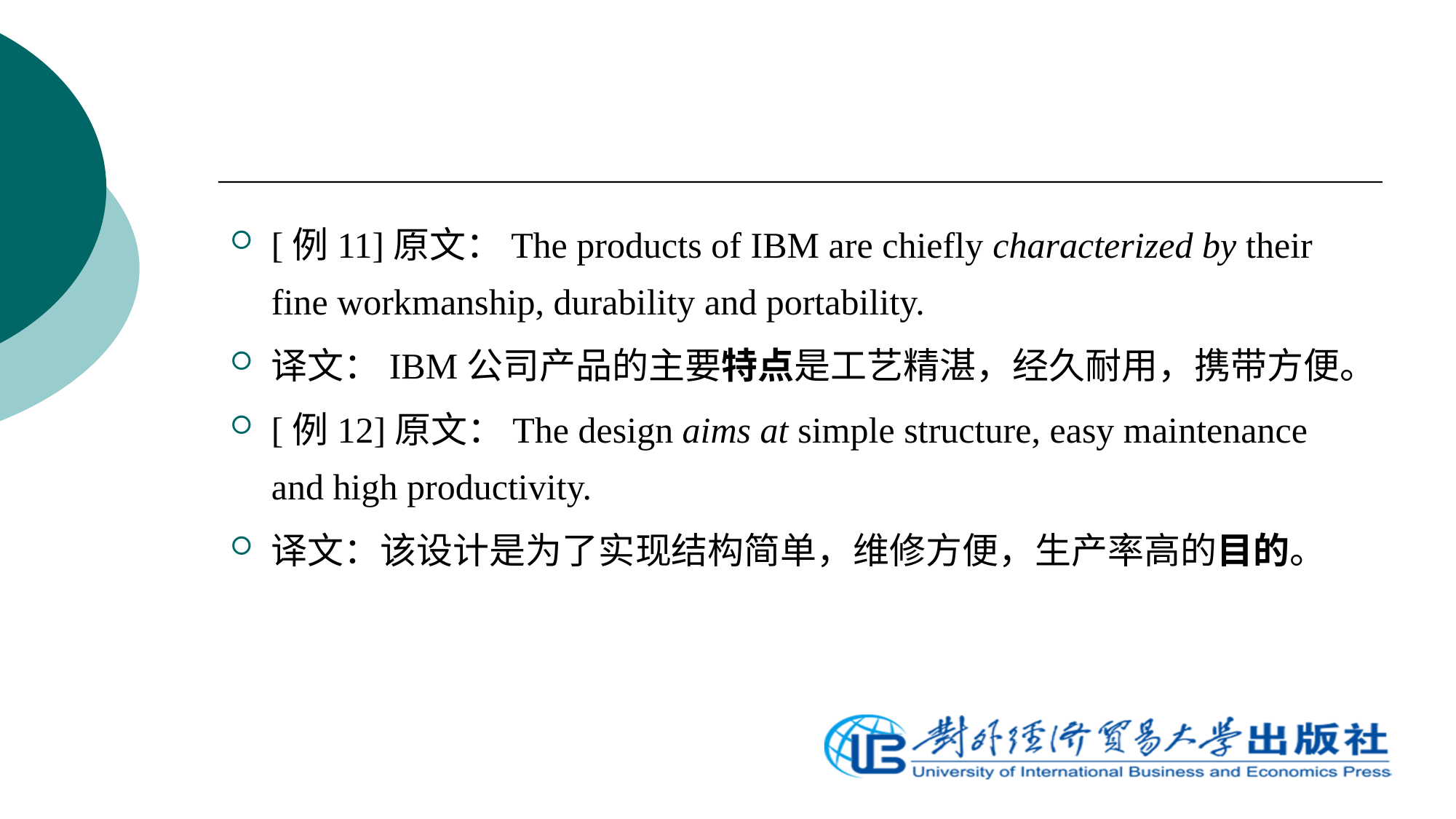

[例11]原文：The products of IBM are chiefly characterized by their fine workmanship, durability and portability.
译文：IBM公司产品的主要特点是工艺精湛，经久耐用，携带方便。
[例12]原文：The design aims at simple structure, easy maintenance and high productivity.
译文：该设计是为了实现结构简单，维修方便，生产率高的目的。